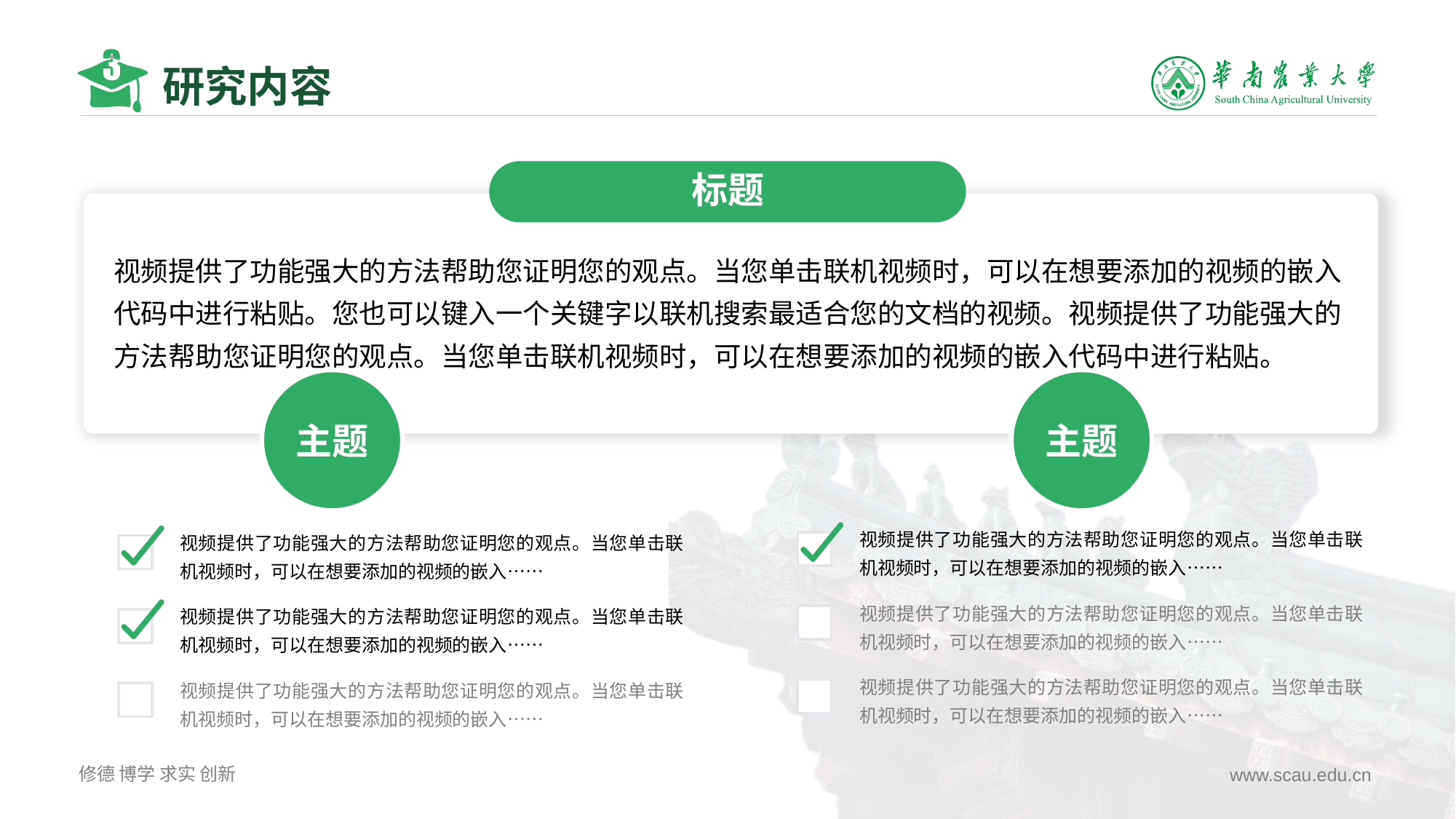

# 研究内容
标题
视频提供了功能强大的方法帮助您证明您的观点。当您单击联机视频时，可以在想要添加的视频的嵌入代码中进行粘贴。您也可以键入一个关键字以联机搜索最适合您的文档的视频。视频提供了功能强大的方法帮助您证明您的观点。当您单击联机视频时，可以在想要添加的视频的嵌入代码中进行粘贴。
主题
主题
视频提供了功能强大的方法帮助您证明您的观点。当您单击联机视频时，可以在想要添加的视频的嵌入……

视频提供了功能强大的方法帮助您证明您的观点。当您单击联机视频时，可以在想要添加的视频的嵌入……

视频提供了功能强大的方法帮助您证明您的观点。当您单击联机视频时，可以在想要添加的视频的嵌入……

视频提供了功能强大的方法帮助您证明您的观点。当您单击联机视频时，可以在想要添加的视频的嵌入……

视频提供了功能强大的方法帮助您证明您的观点。当您单击联机视频时，可以在想要添加的视频的嵌入……

视频提供了功能强大的方法帮助您证明您的观点。当您单击联机视频时，可以在想要添加的视频的嵌入……